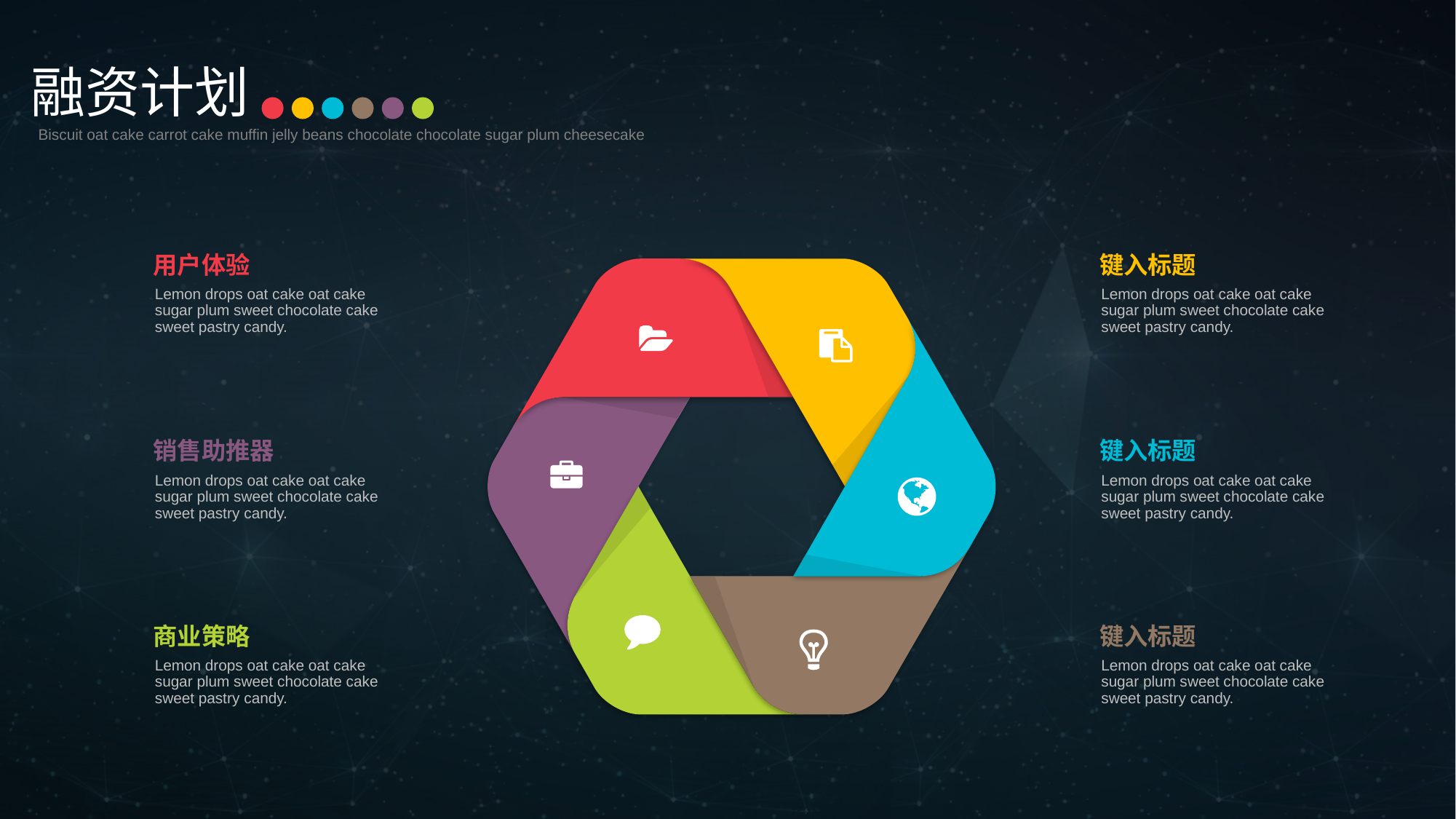

融资计划

Biscuit oat cake carrot cake muffin jelly beans chocolate chocolate sugar plum cheesecake

键入标题
Lemon drops oat cake oat cake sugar plum sweet chocolate cake sweet pastry candy.

用户体验
Lemon drops oat cake oat cake sugar plum sweet chocolate cake sweet pastry candy.

销售助推器
Lemon drops oat cake oat cake sugar plum sweet chocolate cake sweet pastry candy.

键入标题

Lemon drops oat cake oat cake sugar plum sweet chocolate cake sweet pastry candy.

商业策略
Lemon drops oat cake oat cake sugar plum sweet chocolate cake sweet pastry candy.
键入标题
Lemon drops oat cake oat cake sugar plum sweet chocolate cake sweet pastry candy.